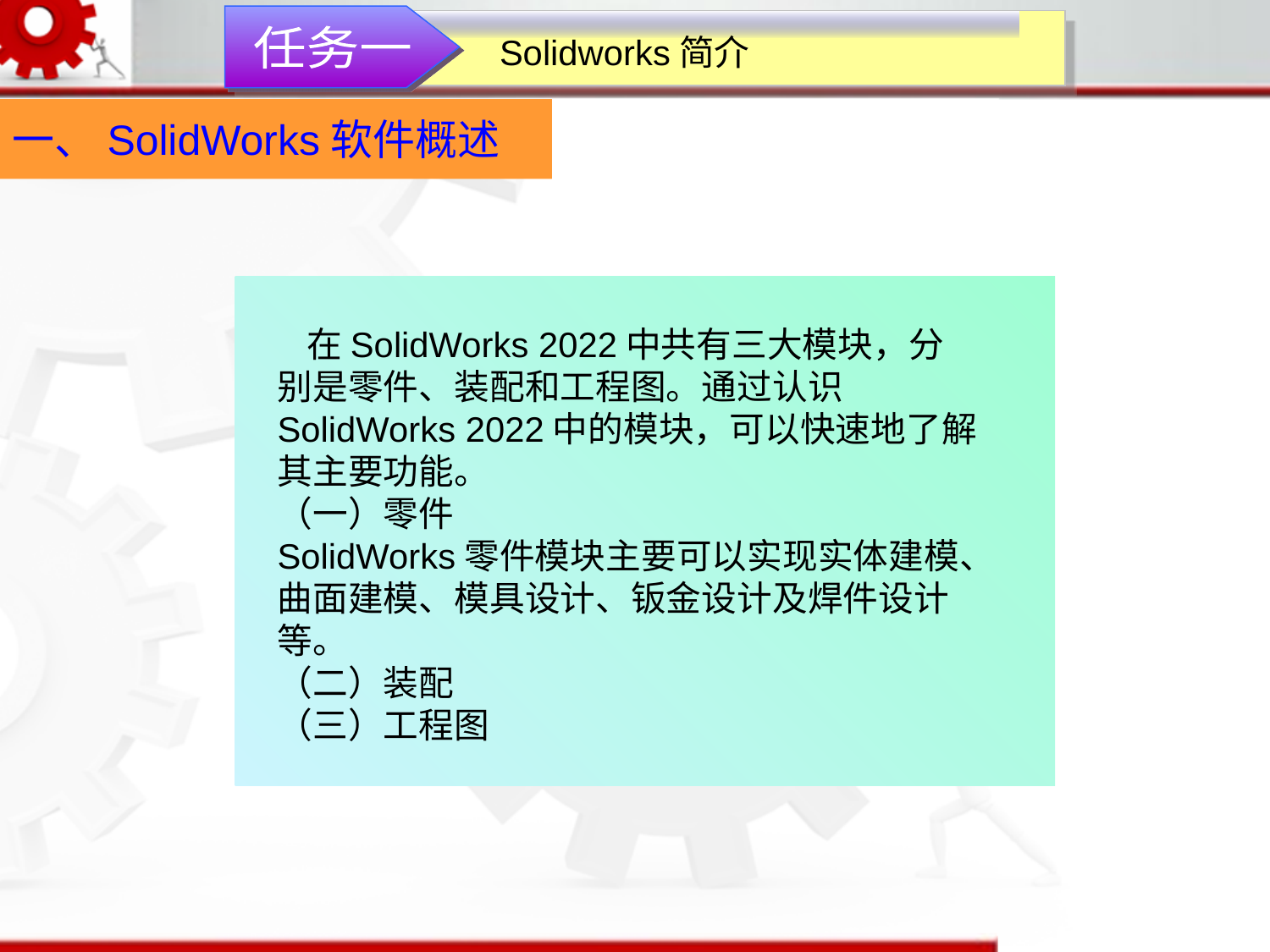

Solidworks简介
任务一
一、SolidWorks软件概述

   在SolidWorks 2022中共有三大模块，分别是零件、装配和工程图。通过认识SolidWorks 2022中的模块，可以快速地了解其主要功能。
（一）零件
SolidWorks零件模块主要可以实现实体建模、曲面建模、模具设计、钣金设计及焊件设计等。
（二）装配
（三）工程图